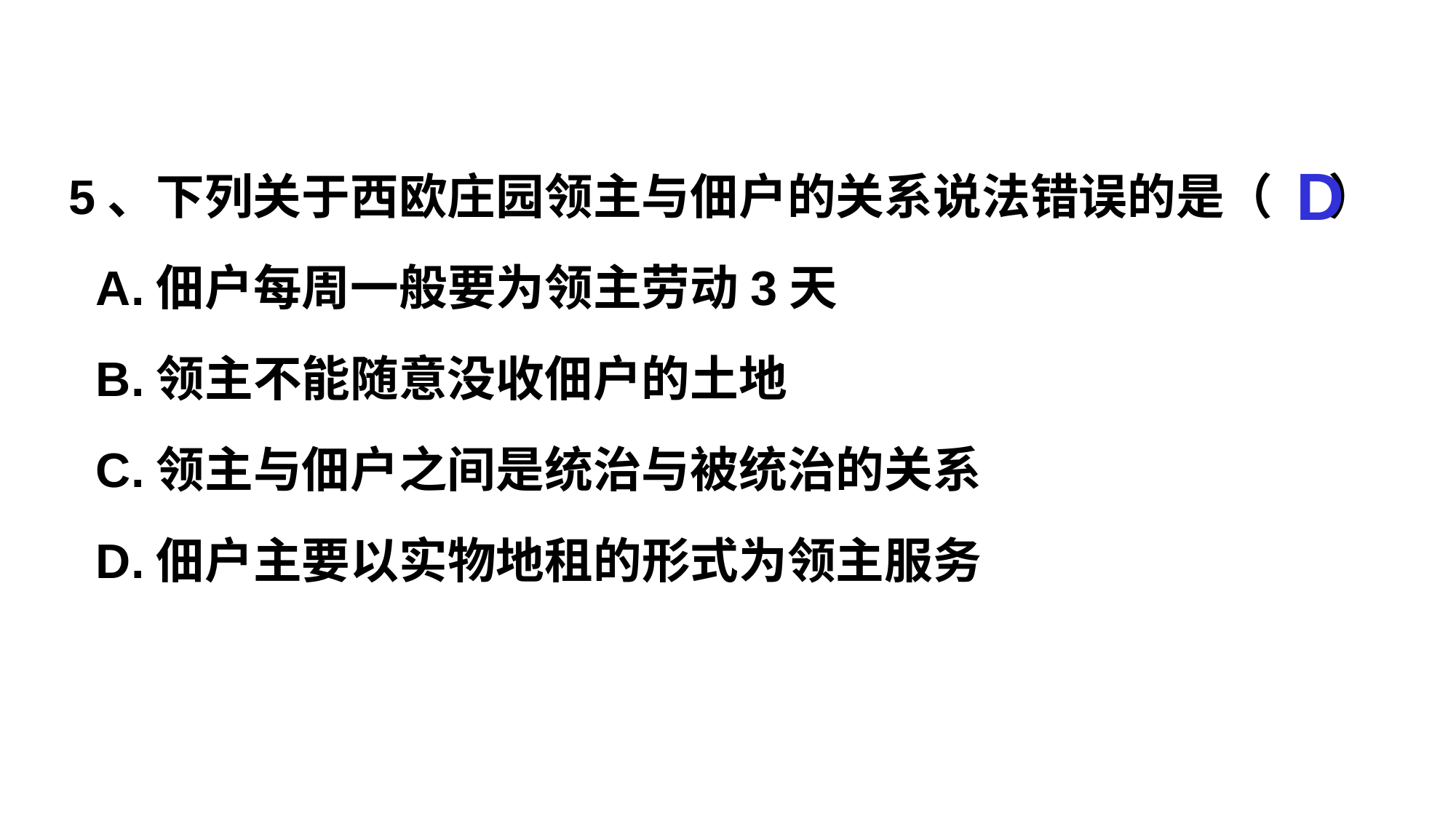

5、下列关于西欧庄园领主与佃户的关系说法错误的是（     ）
  A.佃户每周一般要为领主劳动3天
  B.领主不能随意没收佃户的土地
  C.领主与佃户之间是统治与被统治的关系
  D.佃户主要以实物地租的形式为领主服务
D